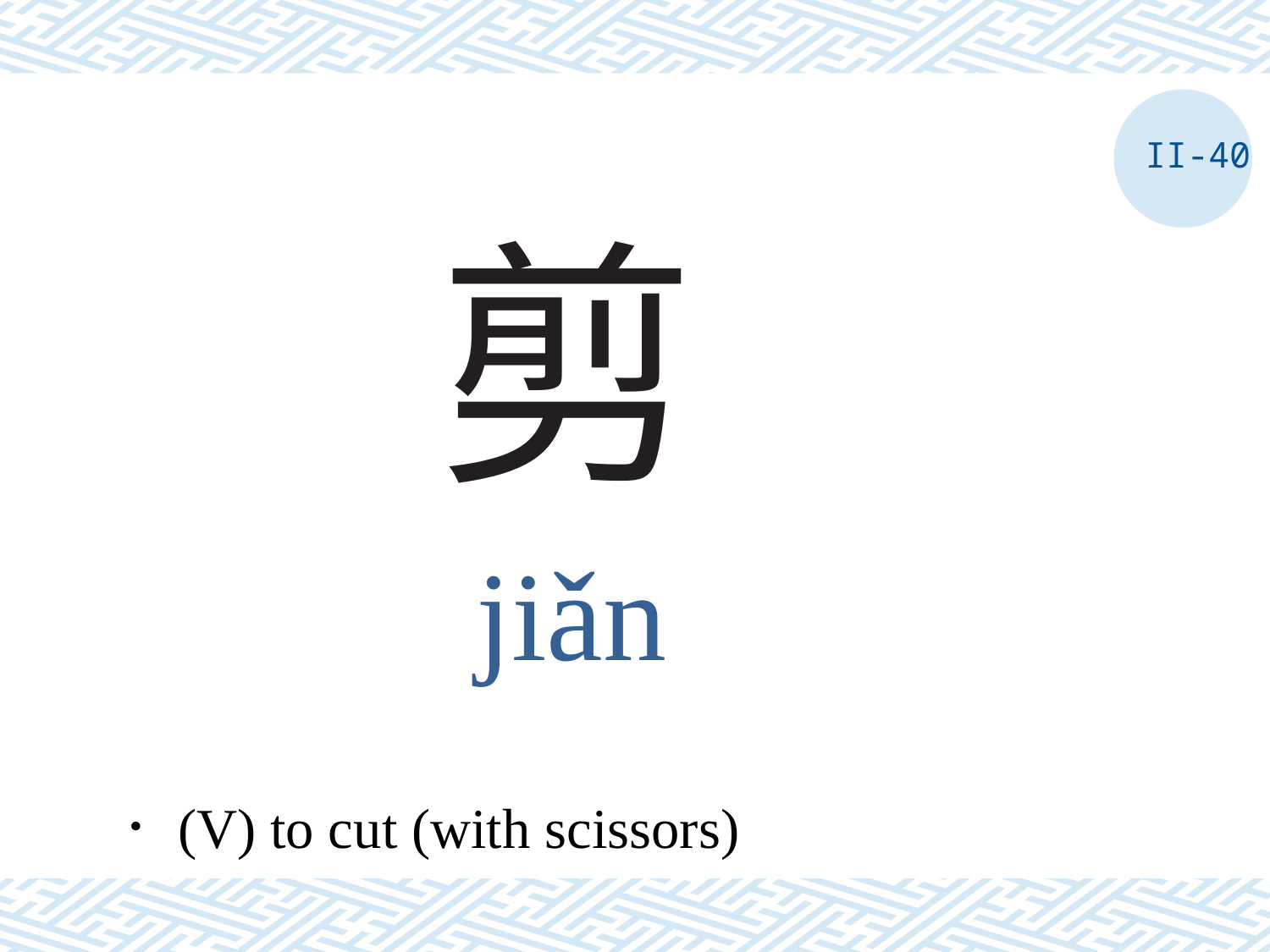

II-40

# 剪
jiǎn
．(V) to cut (with scissors)